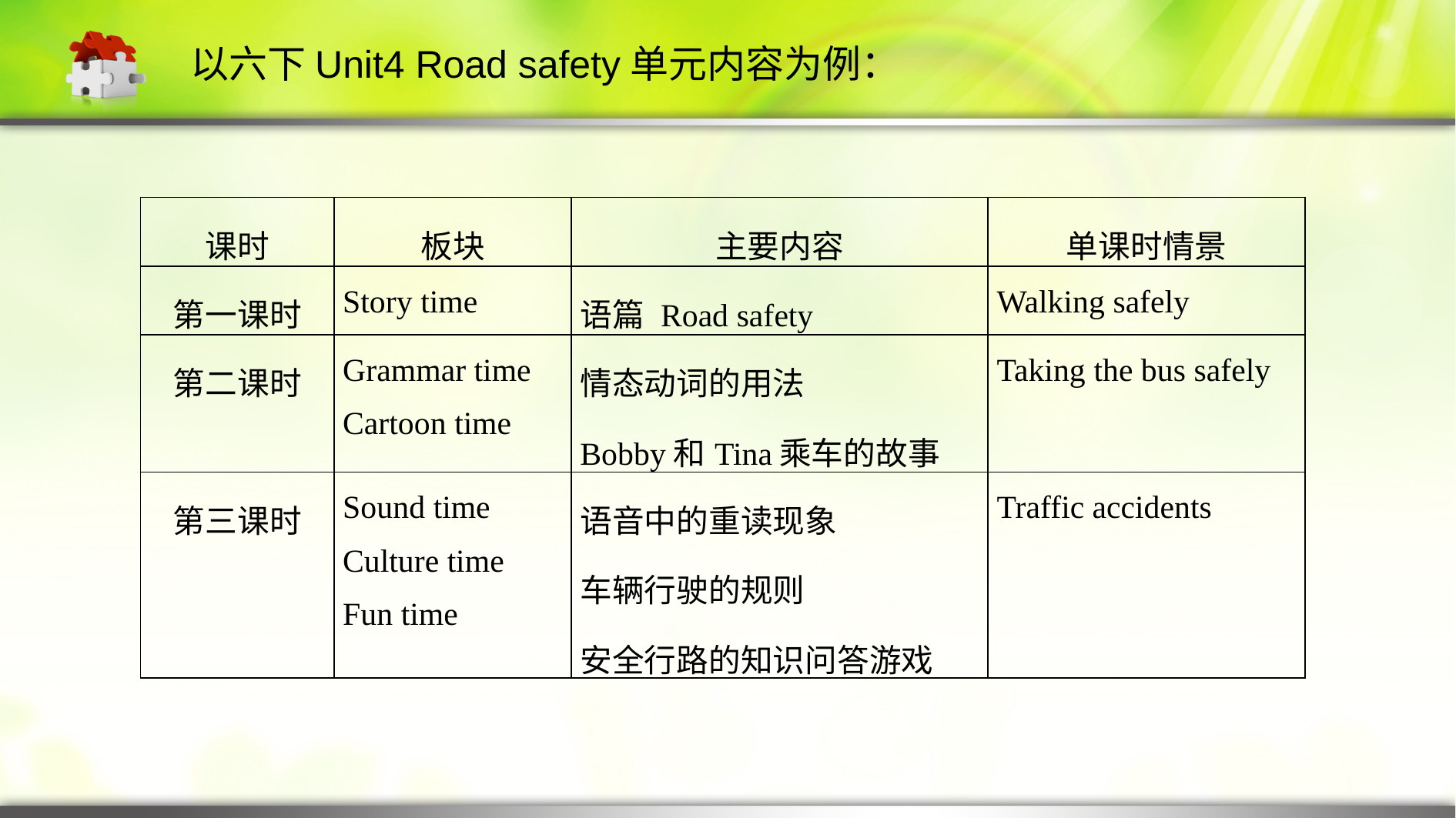

以六下Unit4 Road safety单元内容为例：
| 课时 | 板块 | 主要内容 | 单课时情景 |
| --- | --- | --- | --- |
| 第一课时 | Story time | 语篇 Road safety | Walking safely |
| 第二课时 | Grammar time Cartoon time | 情态动词的用法 Bobby和Tina乘车的故事 | Taking the bus safely |
| 第三课时 | Sound time Culture time Fun time | 语音中的重读现象 车辆行驶的规则 安全行路的知识问答游戏 | Traffic accidents |